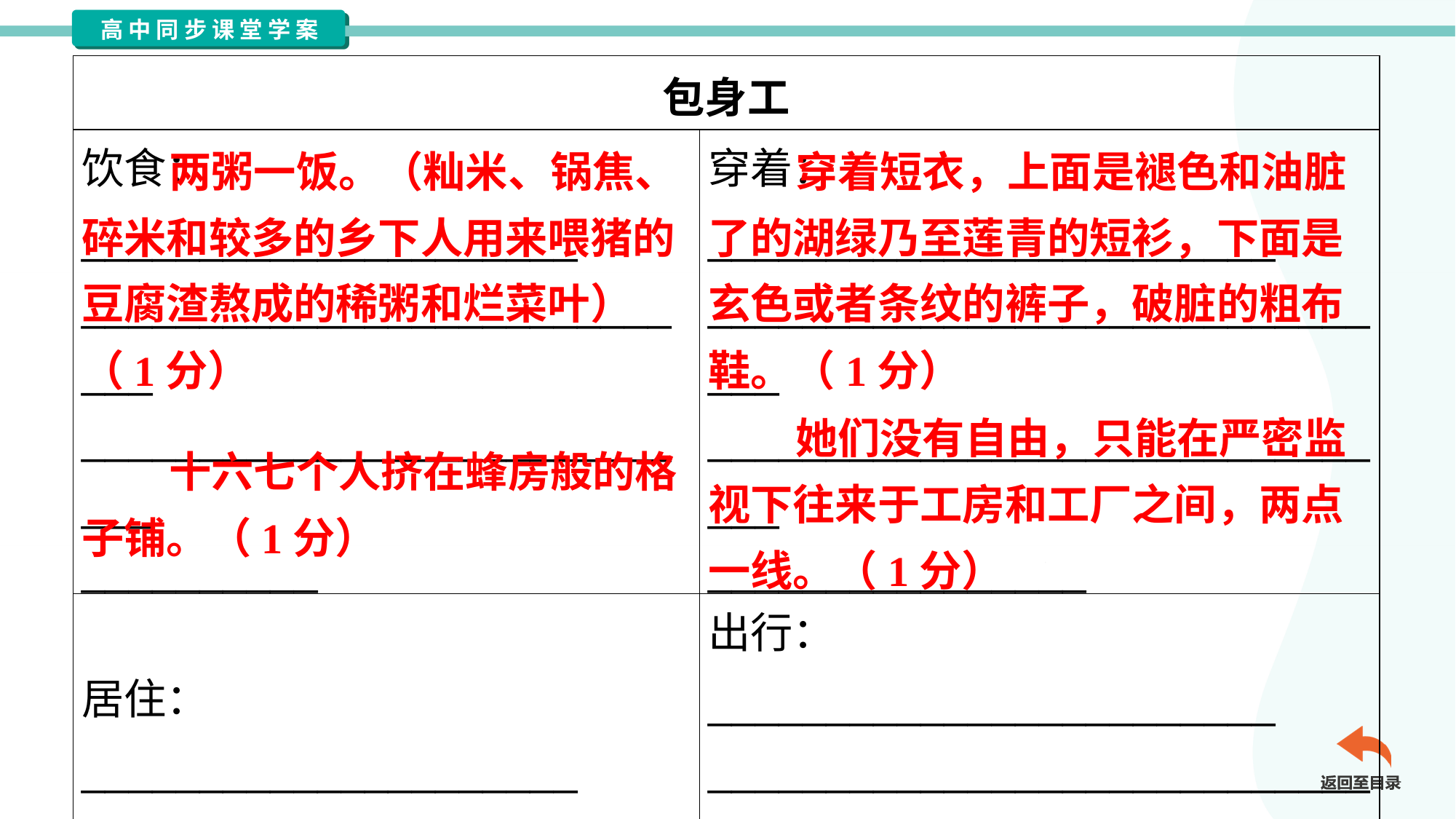

| 包身工 |  |
| --- | --- |
| 饮食： \_\_\_\_\_\_\_\_\_\_\_\_\_\_\_\_\_\_\_\_\_ \_\_\_\_\_\_\_\_\_\_\_\_\_\_\_\_\_\_\_\_\_\_\_\_\_\_\_\_ \_\_\_\_\_\_\_\_\_\_\_\_\_\_\_\_\_\_\_\_\_\_\_\_\_\_\_\_ \_\_\_\_\_\_\_\_\_\_ | 穿着： \_\_\_\_\_\_\_\_\_\_\_\_\_\_\_\_\_\_\_\_\_\_\_\_ \_\_\_\_\_\_\_\_\_\_\_\_\_\_\_\_\_\_\_\_\_\_\_\_\_\_\_\_\_\_\_ \_\_\_\_\_\_\_\_\_\_\_\_\_\_\_\_\_\_\_\_\_\_\_\_\_\_\_\_\_\_\_ \_\_\_\_\_\_\_\_\_\_\_\_\_\_\_\_ |
| 居住： \_\_\_\_\_\_\_\_\_\_\_\_\_\_\_\_\_\_\_\_\_ \_\_\_\_\_\_\_\_\_\_\_\_\_\_\_\_\_\_ | 出行： \_\_\_\_\_\_\_\_\_\_\_\_\_\_\_\_\_\_\_\_\_\_\_\_ \_\_\_\_\_\_\_\_\_\_\_\_\_\_\_\_\_\_\_\_\_\_\_\_\_\_\_\_\_\_\_ \_\_\_\_\_\_\_\_\_\_\_\_\_\_\_\_\_\_ |
        两粥一饭。（籼米、锅焦、碎米和较多的乡下人用来喂猪的豆腐渣熬成的稀粥和烂菜叶）（1分）
        穿着短衣，上面是褪色和油脏了的湖绿乃至莲青的短衫，下面是玄色或者条纹的裤子，破脏的粗布鞋。（1分）
        她们没有自由，只能在严密监视下往来于工房和工厂之间，两点一线。（1分）
        十六七个人挤在蜂房般的格子铺。（1分）